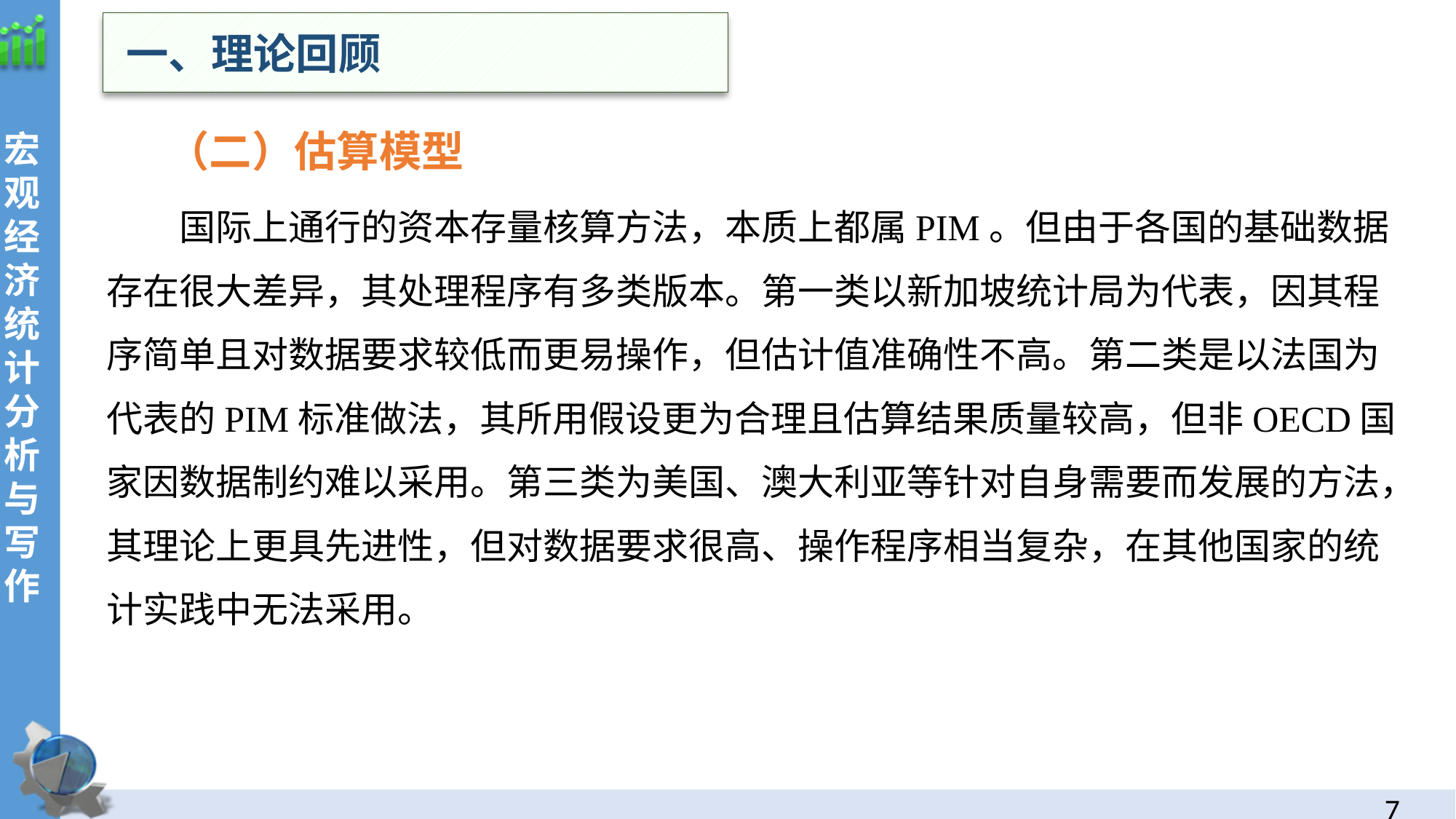

一、理论回顾
            （二）估算模型
国际上通行的资本存量核算方法，本质上都属PIM。但由于各国的基础数据存在很大差异，其处理程序有多类版本。第一类以新加坡统计局为代表，因其程序简单且对数据要求较低而更易操作，但估计值准确性不高。第二类是以法国为代表的PIM标准做法，其所用假设更为合理且估算结果质量较高，但非OECD国家因数据制约难以采用。第三类为美国、澳大利亚等针对自身需要而发展的方法，其理论上更具先进性，但对数据要求很高、操作程序相当复杂，在其他国家的统计实践中无法采用。

7